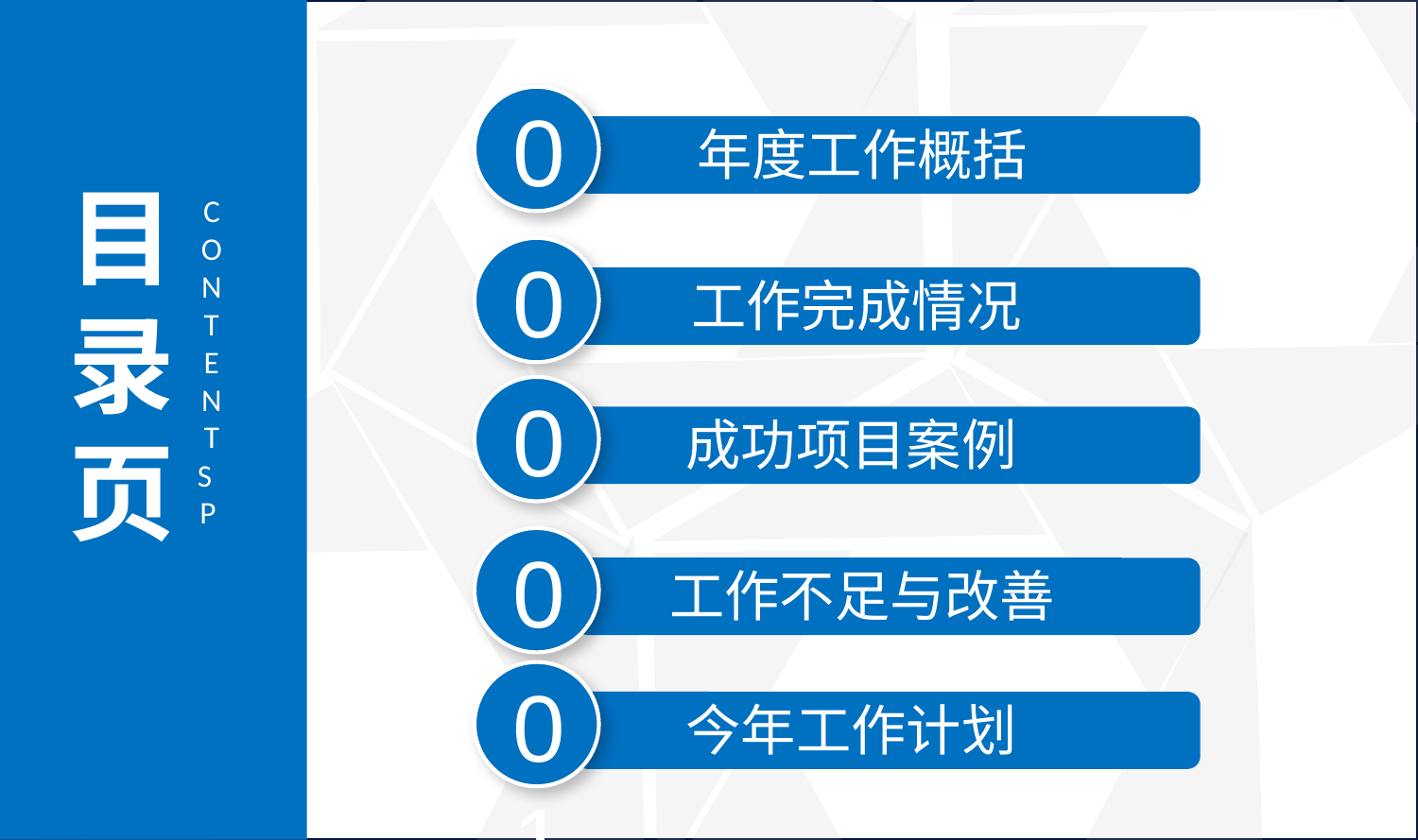

01

年度工作概括

CONTENTS   P
目录页
02

工作完成情况

01

成功项目案例

01

工作不足与改善

01

今年工作计划